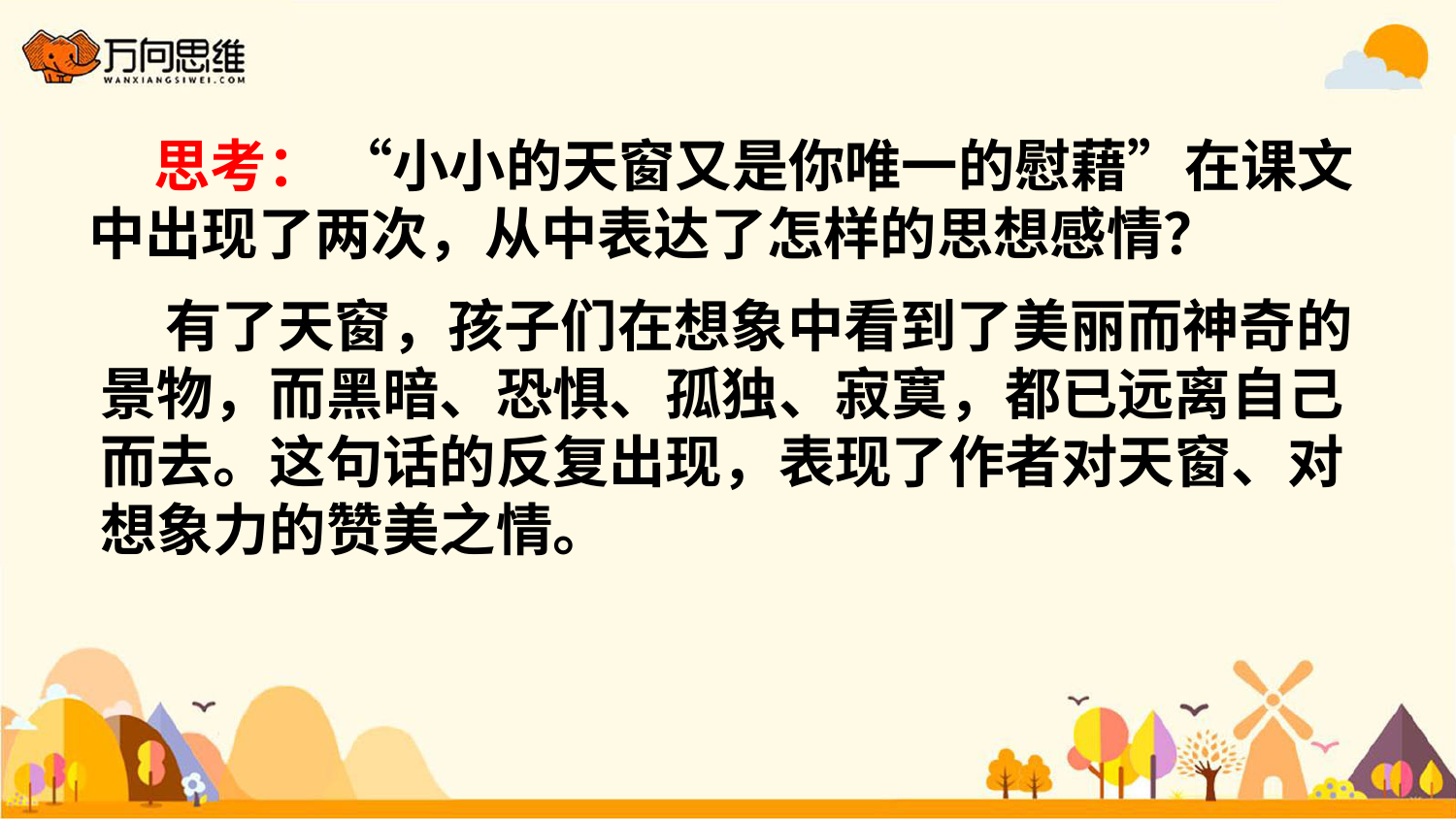

思考： “小小的天窗又是你唯一的慰藉”在课文中出现了两次，从中表达了怎样的思想感情？
    有了天窗，孩子们在想象中看到了美丽而神奇的景物，而黑暗、恐惧、孤独、寂寞，都已远离自己而去。这句话的反复出现，表现了作者对天窗、对想象力的赞美之情。